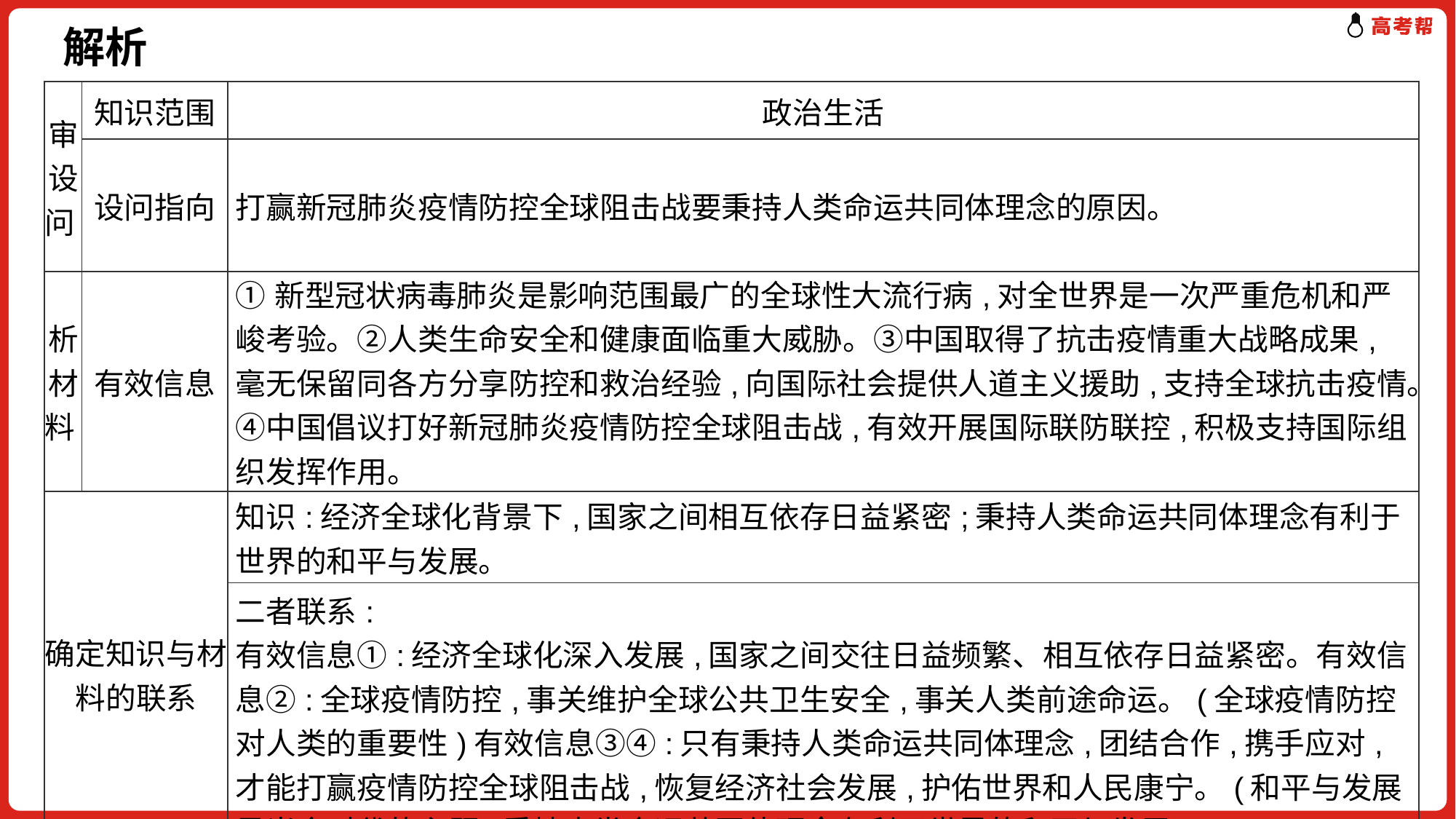

解析
| 审设问 | 知识范围 | 政治生活 |
| --- | --- | --- |
|  | 设问指向 | 打赢新冠肺炎疫情防控全球阻击战要秉持人类命运共同体理念的原因。 |
| 析材料 | 有效信息 | ①新型冠状病毒肺炎是影响范围最广的全球性大流行病,对全世界是一次严重危机和严峻考验。②人类生命安全和健康面临重大威胁。③中国取得了抗击疫情重大战略成果,毫无保留同各方分享防控和救治经验,向国际社会提供人道主义援助,支持全球抗击疫情。④中国倡议打好新冠肺炎疫情防控全球阻击战,有效开展国际联防联控,积极支持国际组织发挥作用。 |
| 确定知识与材料的联系 |  | 知识:经济全球化背景下,国家之间相互依存日益紧密;秉持人类命运共同体理念有利于世界的和平与发展。 |
|  |  | 二者联系: 有效信息①:经济全球化深入发展,国家之间交往日益频繁、相互依存日益紧密。有效信息②:全球疫情防控,事关维护全球公共卫生安全,事关人类前途命运。(全球疫情防控对人类的重要性)有效信息③④:只有秉持人类命运共同体理念,团结合作,携手应对,才能打赢疫情防控全球阻击战,恢复经济社会发展,护佑世界和人民康宁。(和平与发展是当今时代的主题,秉持人类命运共同体理念有利于世界的和平与发展。) |